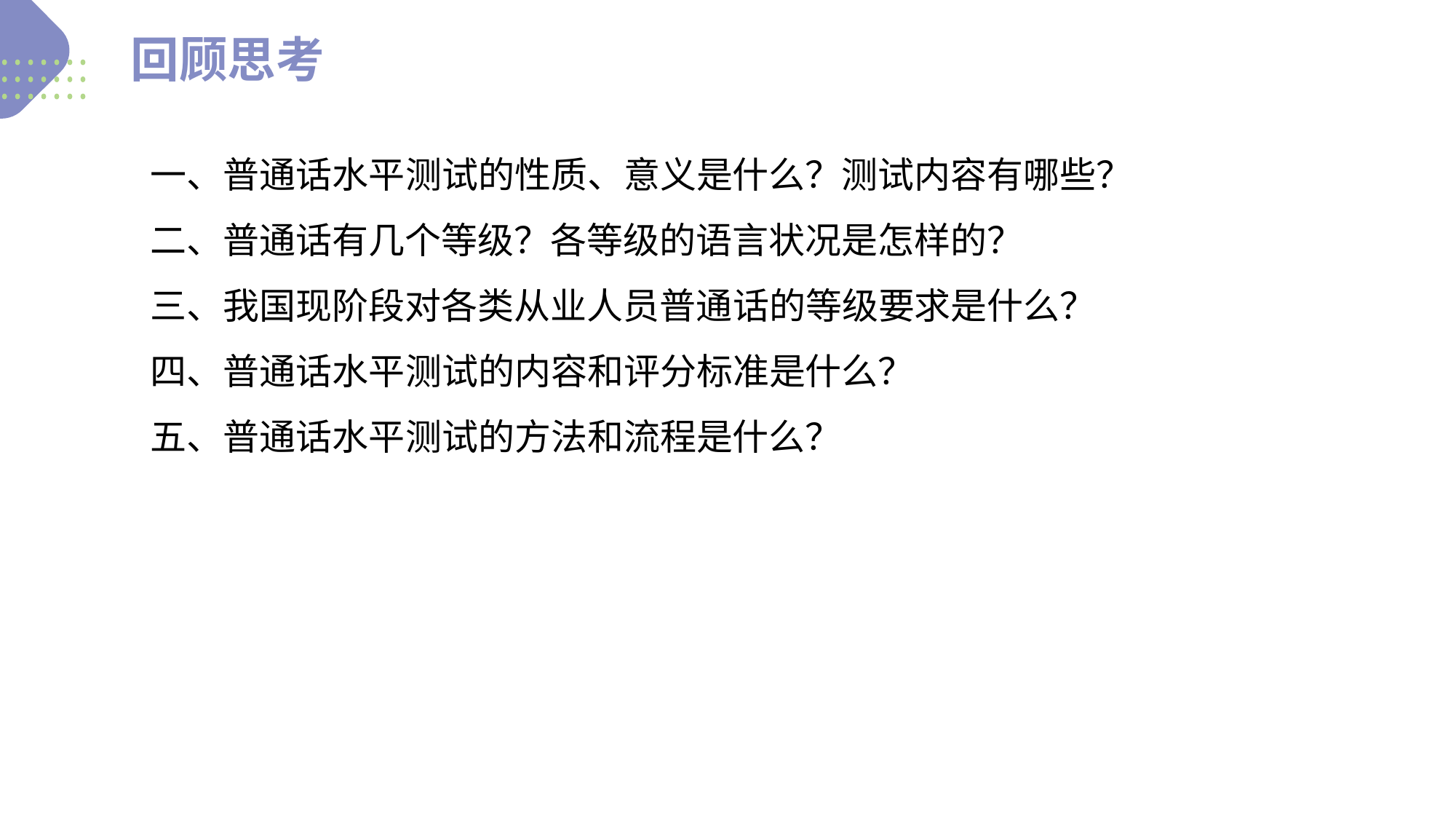

回顾思考

一、普通话水平测试的性质、意义是什么？测试内容有哪些？
二、普通话有几个等级？各等级的语言状况是怎样的？
三、我国现阶段对各类从业人员普通话的等级要求是什么？
四、普通话水平测试的内容和评分标准是什么？
五、普通话水平测试的方法和流程是什么？